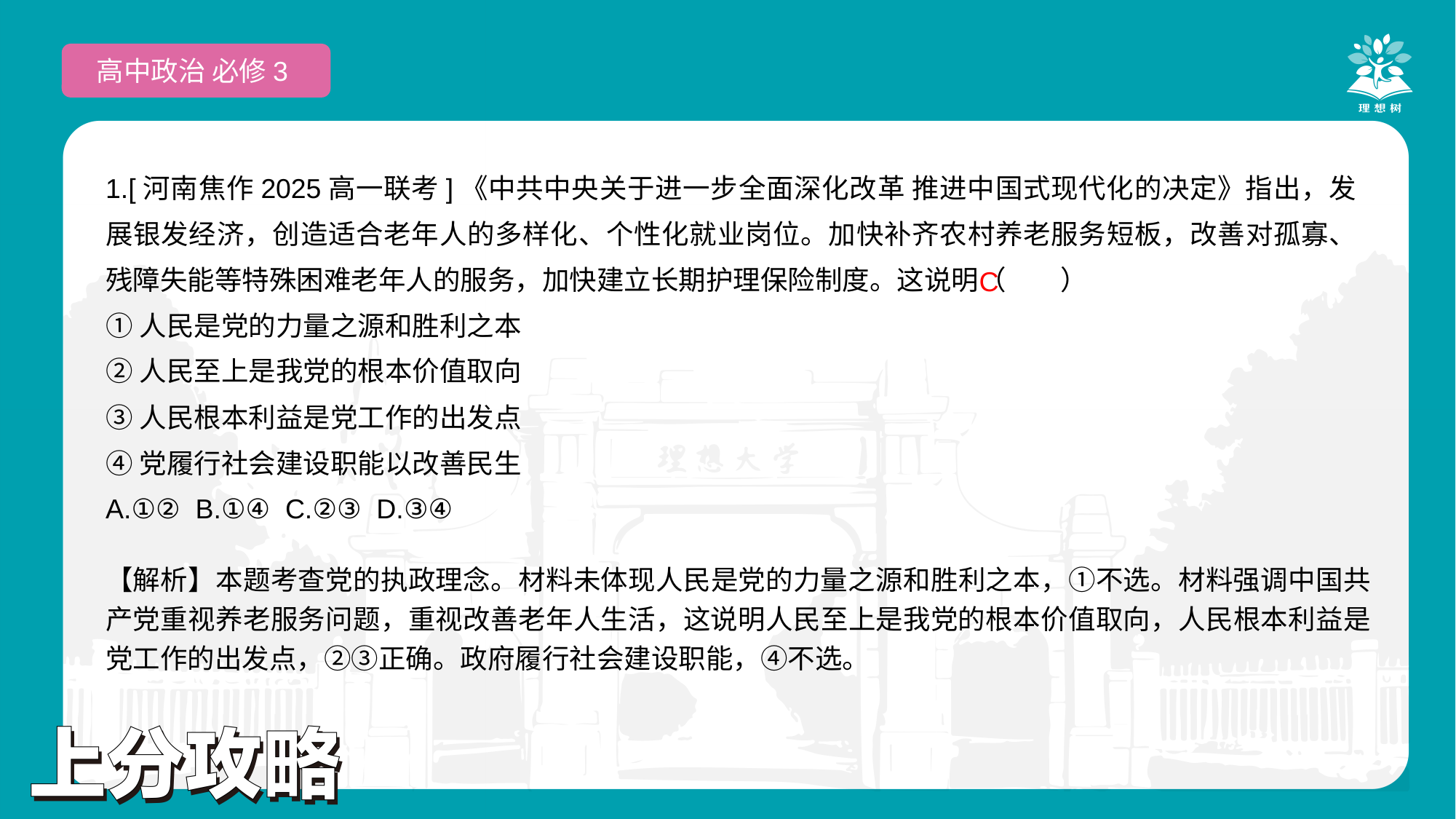

高中政治 必修3
1.[河南焦作2025高一联考]《中共中央关于进一步全面深化改革 推进中国式现代化的决定》指出，发展银发经济，创造适合老年人的多样化、个性化就业岗位。加快补齐农村养老服务短板，改善对孤寡、残障失能等特殊困难老年人的服务，加快建立长期护理保险制度。这说明（　　）
①人民是党的力量之源和胜利之本
②人民至上是我党的根本价值取向
③人民根本利益是党工作的出发点
④党履行社会建设职能以改善民生
A.①②  B.①④  C.②③  D.③④
 C
【解析】本题考查党的执政理念。材料未体现人民是党的力量之源和胜利之本，①不选。材料强调中国共产党重视养老服务问题，重视改善老年人生活，这说明人民至上是我党的根本价值取向，人民根本利益是党工作的出发点，②③正确。政府履行社会建设职能，④不选。